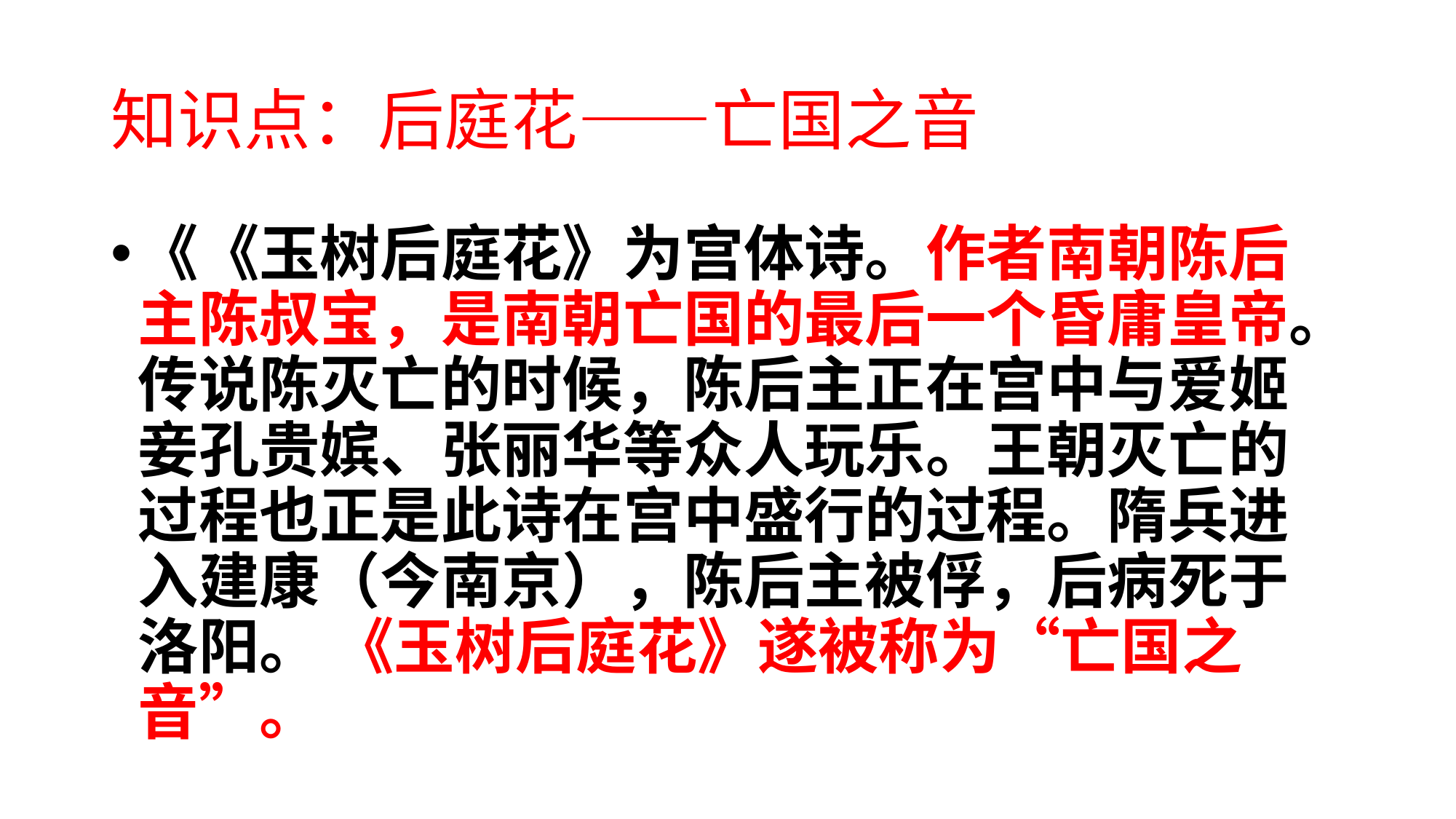

# 知识点：后庭花——亡国之音
《《玉树后庭花》为宫体诗。作者南朝陈后主陈叔宝，是南朝亡国的最后一个昏庸皇帝。传说陈灭亡的时候，陈后主正在宫中与爱姬妾孔贵嫔、张丽华等众人玩乐。王朝灭亡的过程也正是此诗在宫中盛行的过程。隋兵进入建康（今南京），陈后主被俘，后病死于洛阳。 《玉树后庭花》遂被称为“亡国之音”。